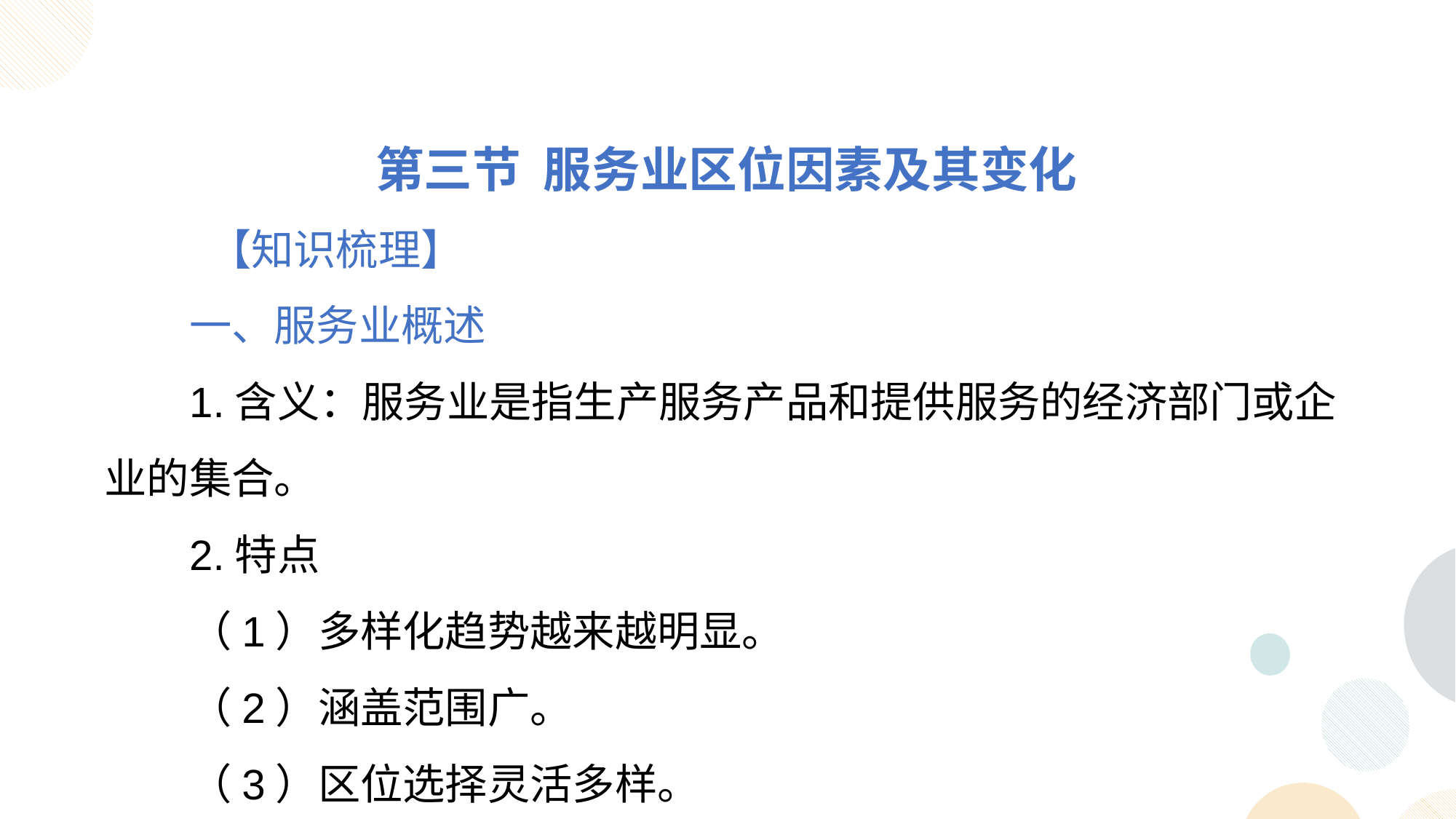

第三节  服务业区位因素及其变化
 【知识梳理】
一、服务业概述
1.含义：服务业是指生产服务产品和提供服务的经济部门或企业的集合。
2.特点
（1）多样化趋势越来越明显。
（2）涵盖范围广。
（3）区位选择灵活多样。